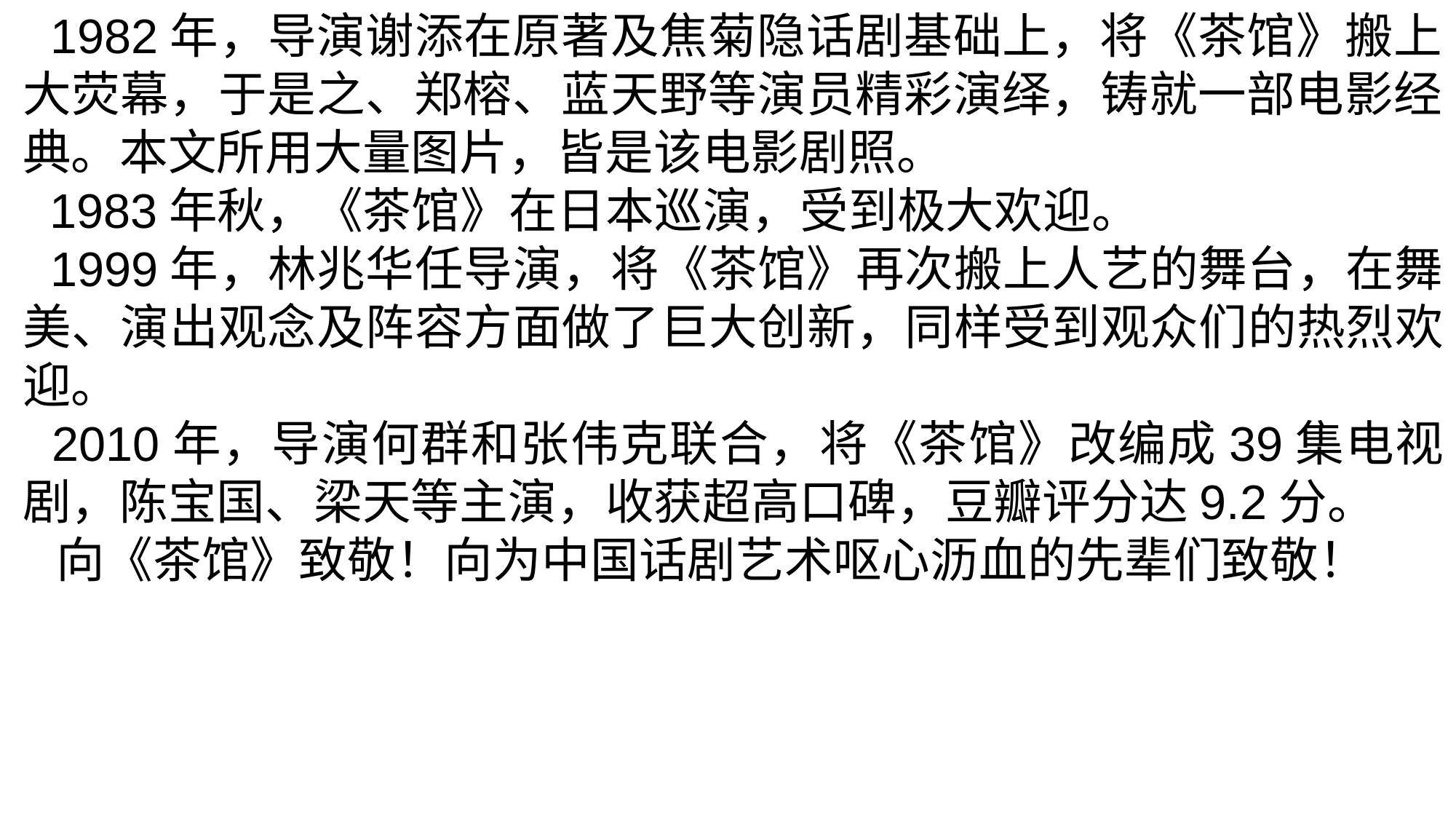

1982年，导演谢添在原著及焦菊隐话剧基础上，将《茶馆》搬上大荧幕，于是之、郑榕、蓝天野等演员精彩演绎，铸就一部电影经典。本文所用大量图片，皆是该电影剧照。
  1983年秋，《茶馆》在日本巡演，受到极大欢迎。
  1999年，林兆华任导演，将《茶馆》再次搬上人艺的舞台，在舞美、演出观念及阵容方面做了巨大创新，同样受到观众们的热烈欢迎。
  2010年，导演何群和张伟克联合，将《茶馆》改编成39集电视剧，陈宝国、梁天等主演，收获超高口碑，豆瓣评分达9.2分。
  向《茶馆》致敬！向为中国话剧艺术呕心沥血的先辈们致敬！